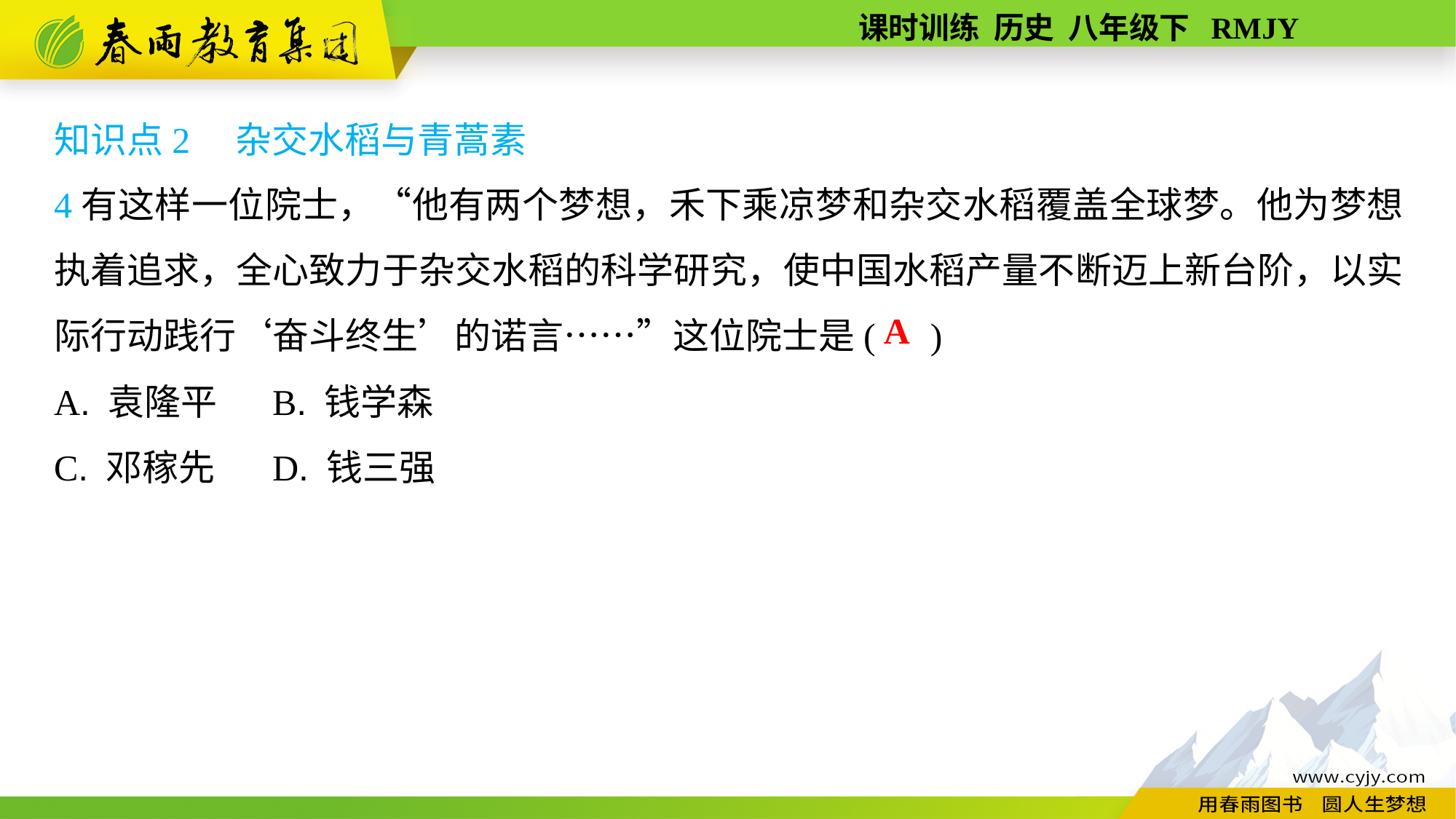

知识点2　杂交水稻与青蒿素
4有这样一位院士，“他有两个梦想，禾下乘凉梦和杂交水稻覆盖全球梦。他为梦想执着追求，全心致力于杂交水稻的科学研究，使中国水稻产量不断迈上新台阶，以实际行动践行‘奋斗终生’的诺言……”这位院士是(      )
A. 袁隆平	B. 钱学森
C. 邓稼先	D. 钱三强
A